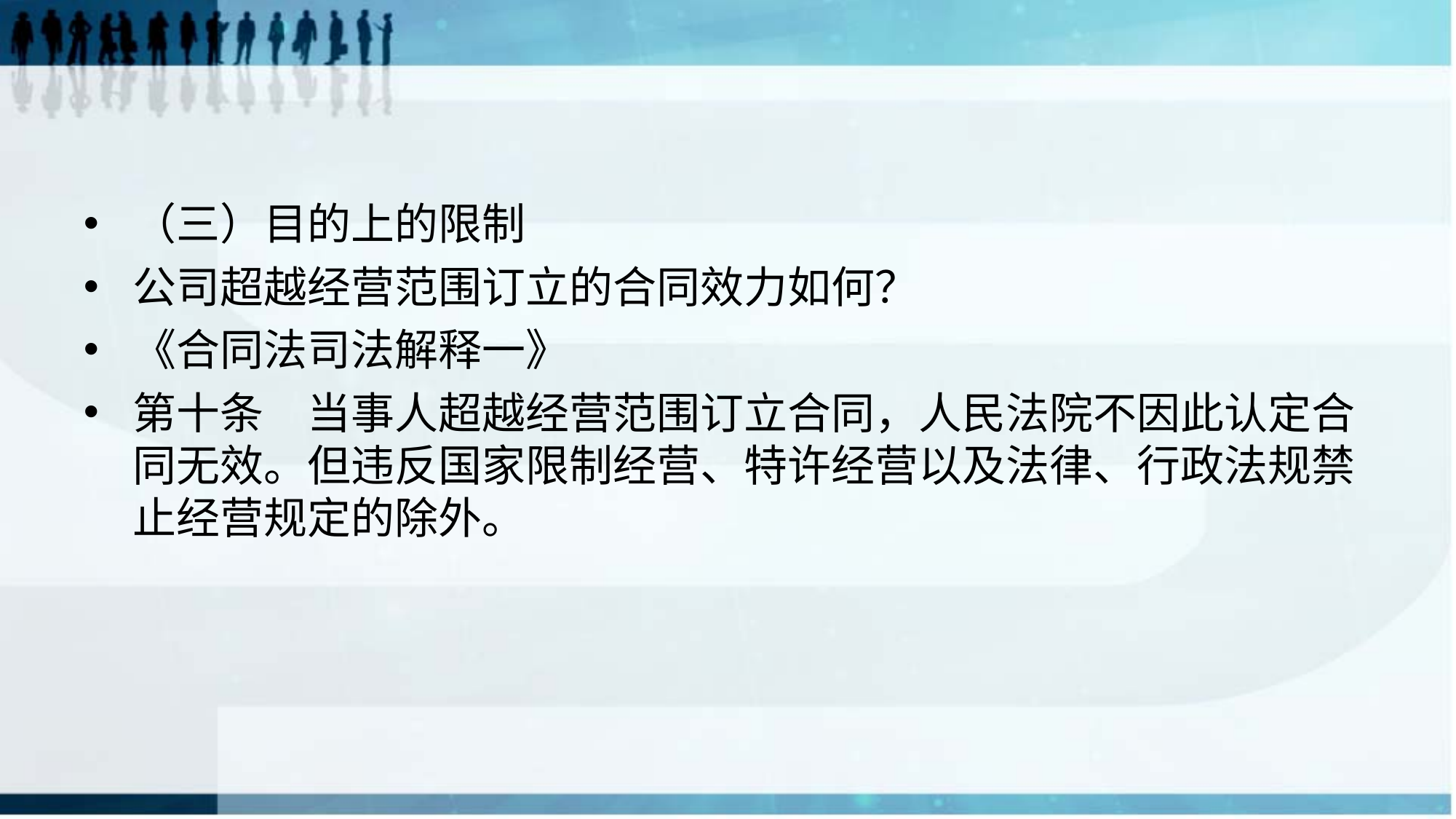

#
（三）目的上的限制
公司超越经营范围订立的合同效力如何？
《合同法司法解释一》
第十条　当事人超越经营范围订立合同，人民法院不因此认定合同无效。但违反国家限制经营、特许经营以及法律、行政法规禁止经营规定的除外。